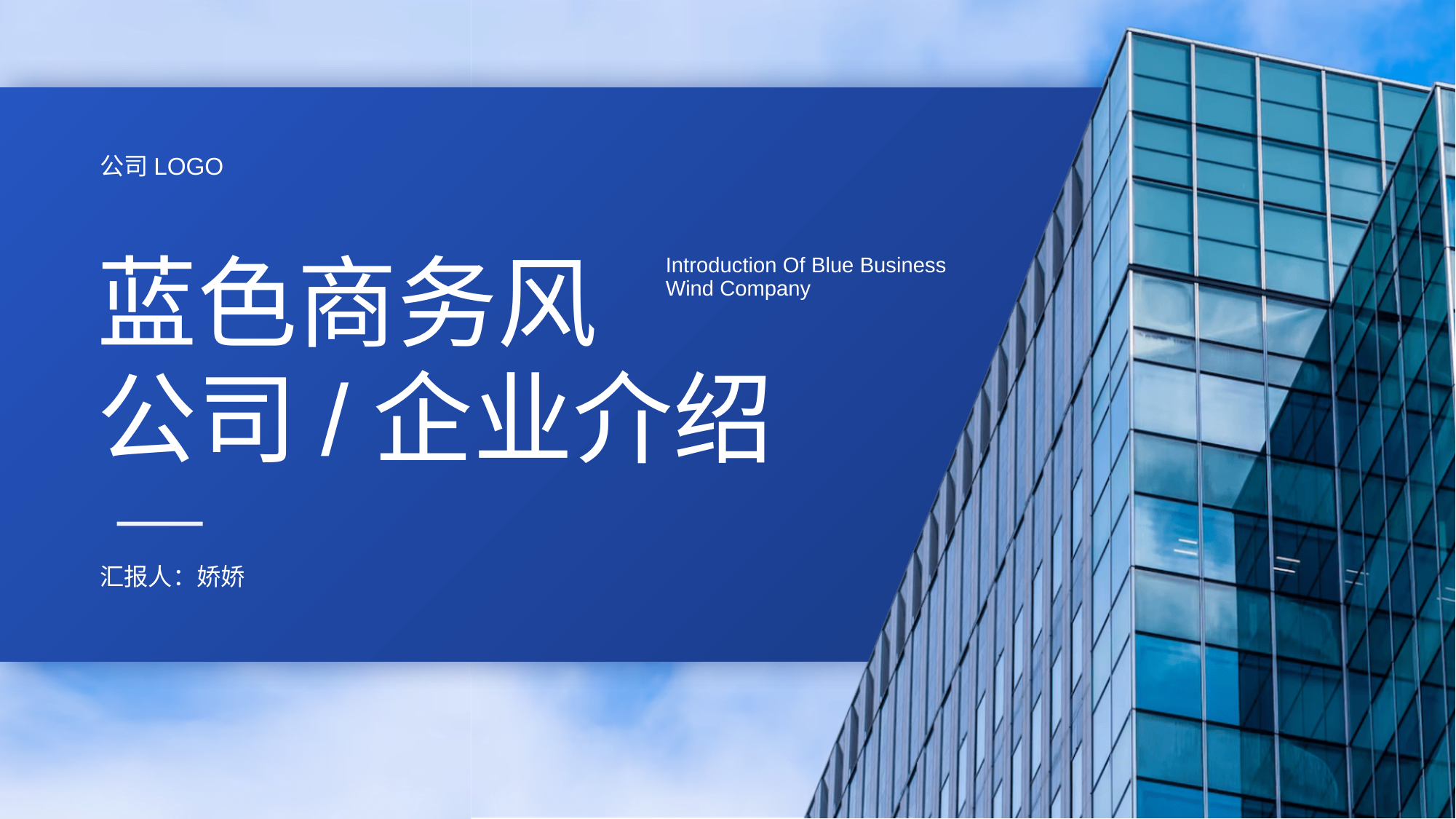

公司LOGO
蓝色商务风
Introduction Of Blue Business Wind Company

公司/企业介绍
汇报人：娇娇